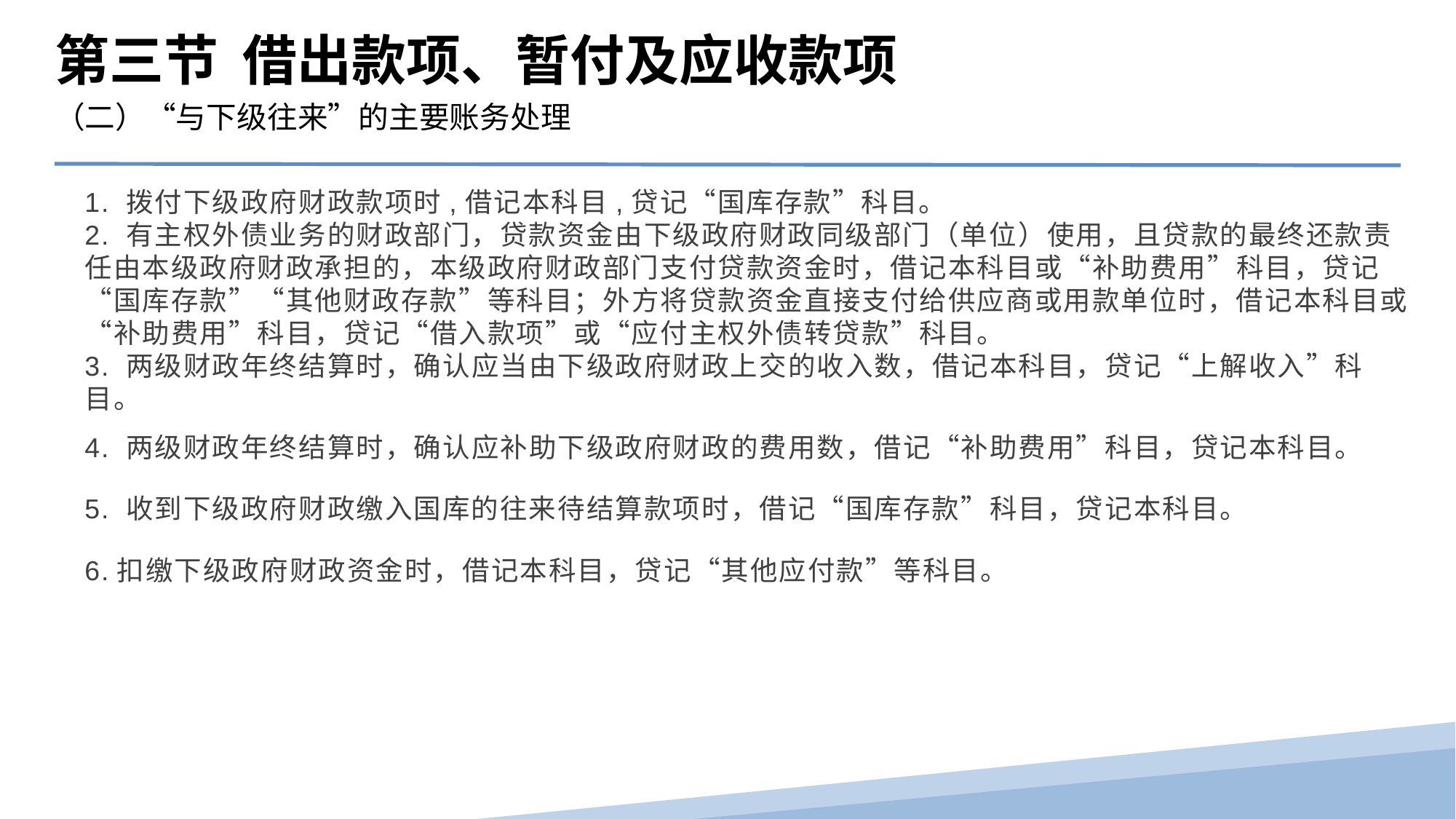

第三节  借出款项、暂付及应收款项
（二）“与下级往来”的主要账务处理
1. 拨付下级政府财政款项时,借记本科目,贷记“国库存款”科目。
2. 有主权外债业务的财政部门，贷款资金由下级政府财政同级部门（单位）使用，且贷款的最终还款责任由本级政府财政承担的，本级政府财政部门支付贷款资金时，借记本科目或“补助费用”科目，贷记“国库存款”“其他财政存款”等科目；外方将贷款资金直接支付给供应商或用款单位时，借记本科目或“补助费用”科目，贷记“借入款项”或“应付主权外债转贷款”科目。
3. 两级财政年终结算时，确认应当由下级政府财政上交的收入数，借记本科目，贷记“上解收入”科目。
4. 两级财政年终结算时，确认应补助下级政府财政的费用数，借记“补助费用”科目，贷记本科目。
5. 收到下级政府财政缴入国库的往来待结算款项时，借记“国库存款”科目，贷记本科目。
6.扣缴下级政府财政资金时，借记本科目，贷记“其他应付款”等科目。